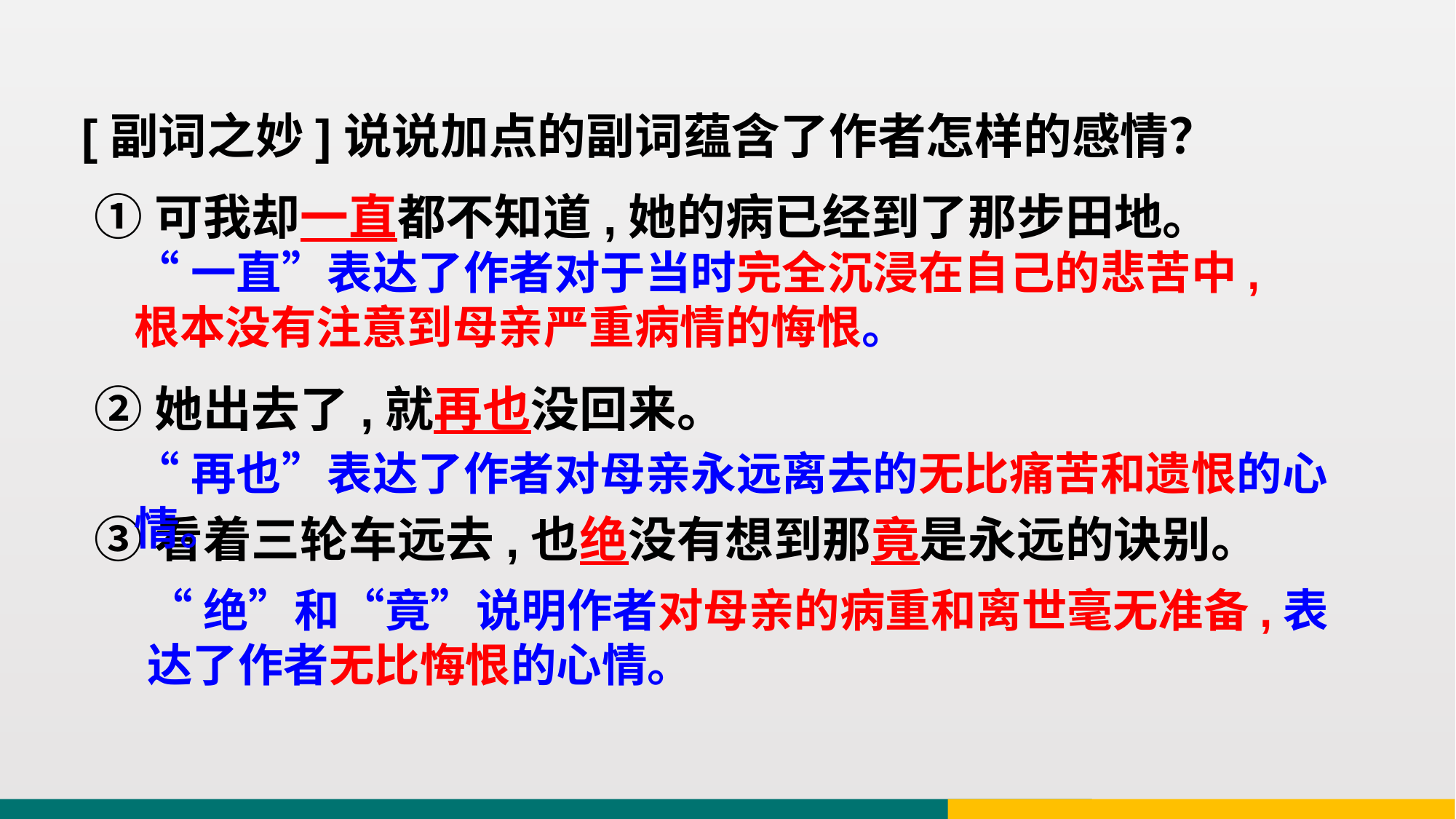

[副词之妙]说说加点的副词蕴含了作者怎样的感情？
①可我却一直都不知道,她的病已经到了那步田地。

②她出去了,就再也没回来。

③看着三轮车远去,也绝没有想到那竟是永远的诀别。
“一直”表达了作者对于当时完全沉浸在自己的悲苦中,根本没有注意到母亲严重病情的悔恨。
“再也”表达了作者对母亲永远离去的无比痛苦和遗恨的心情。
“绝”和“竟”说明作者对母亲的病重和离世毫无准备,表达了作者无比悔恨的心情。